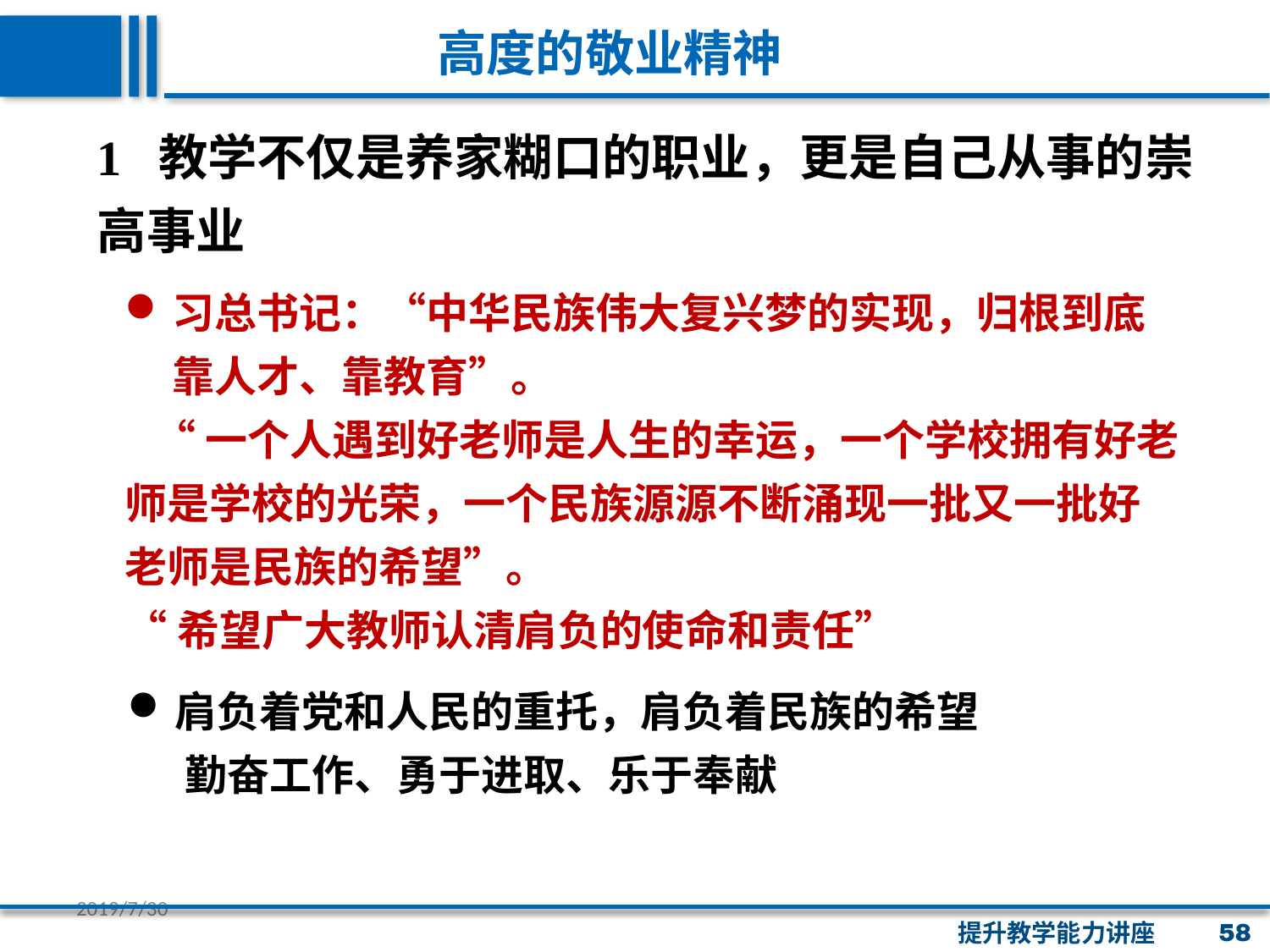

高度的敬业精神
1  教学不仅是养家糊口的职业，更是自己从事的崇高事业
习总书记：“中华民族伟大复兴梦的实现，归根到底靠人才、靠教育”。
   “一个人遇到好老师是人生的幸运，一个学校拥有好老师是学校的光荣，一个民族源源不断涌现一批又一批好老师是民族的希望”。
“希望广大教师认清肩负的使命和责任”
肩负着党和人民的重托，肩负着民族的希望
     勤奋工作、勇于进取、乐于奉献
58